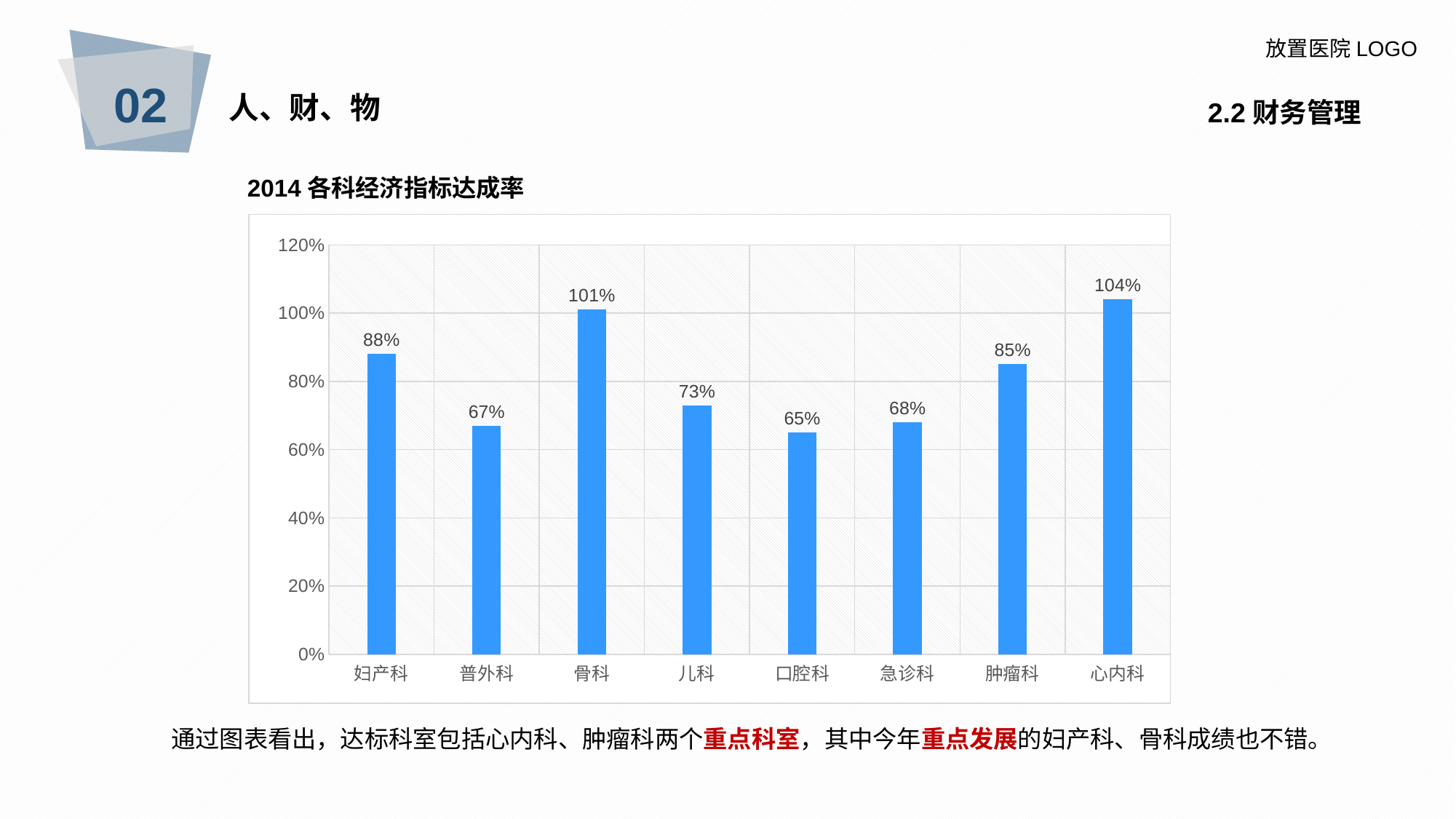

02
放置医院LOGO
人、财、物
2.2财务管理
2014各科经济指标达成率

### Chart

| Category | 系列 1 |
|---|---|
| 妇产科 | 0.88 |
| 普外科 | 0.67 |
| 骨科 | 1.01 |
| 儿科 | 0.73 |
| 口腔科 | 0.65 |
| 急诊科 | 0.68 |
| 肿瘤科 | 0.85 |
| 心内科 | 1.04 |
通过图表看出，达标科室包括心内科、肿瘤科两个重点科室，其中今年重点发展的妇产科、骨科成绩也不错。